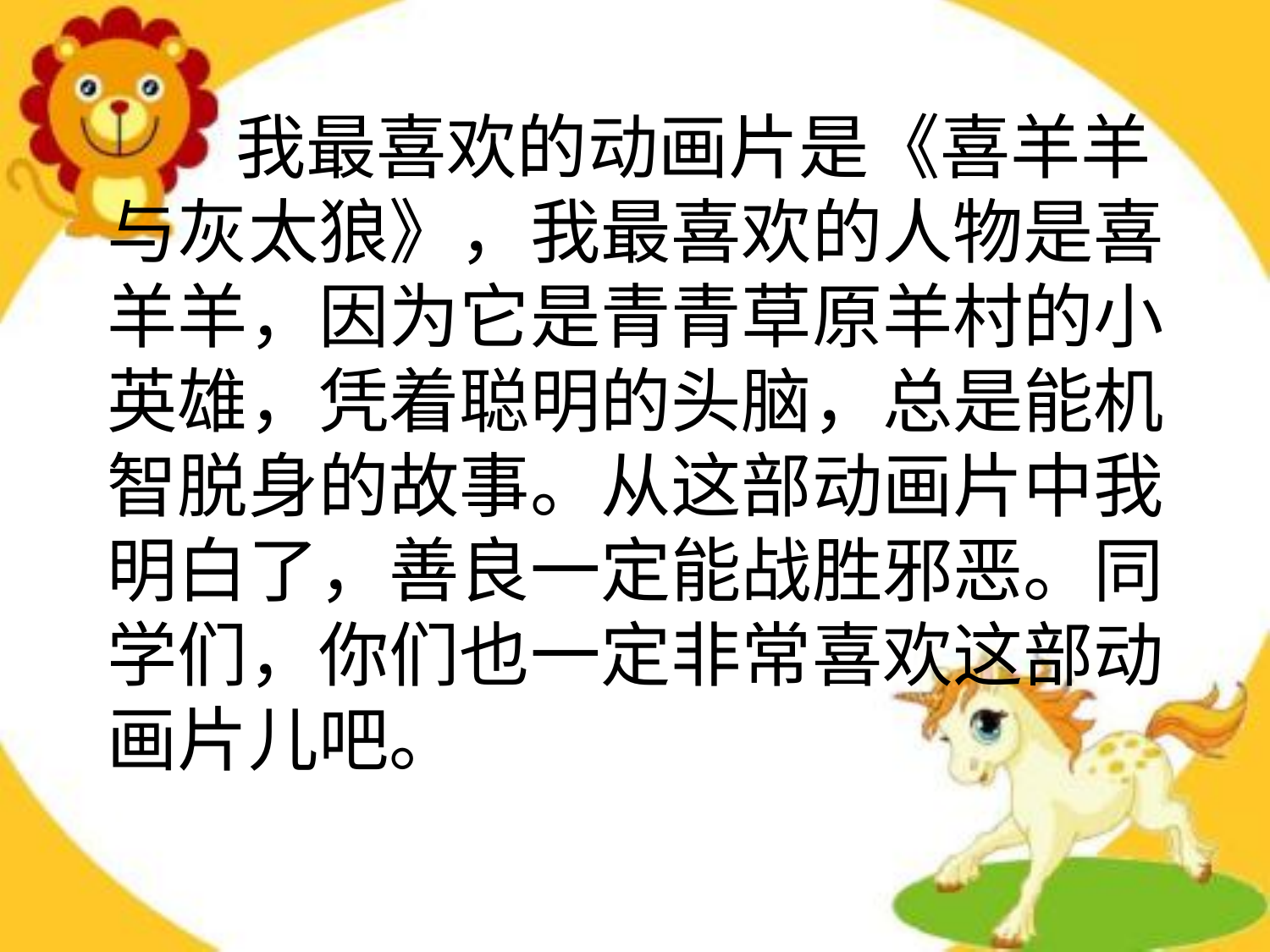

我最喜欢的动画片是《喜羊羊与灰太狼》，我最喜欢的人物是喜羊羊，因为它是青青草原羊村的小英雄，凭着聪明的头脑，总是能机智脱身的故事。从这部动画片中我明白了，善良一定能战胜邪恶。同学们，你们也一定非常喜欢这部动画片儿吧。